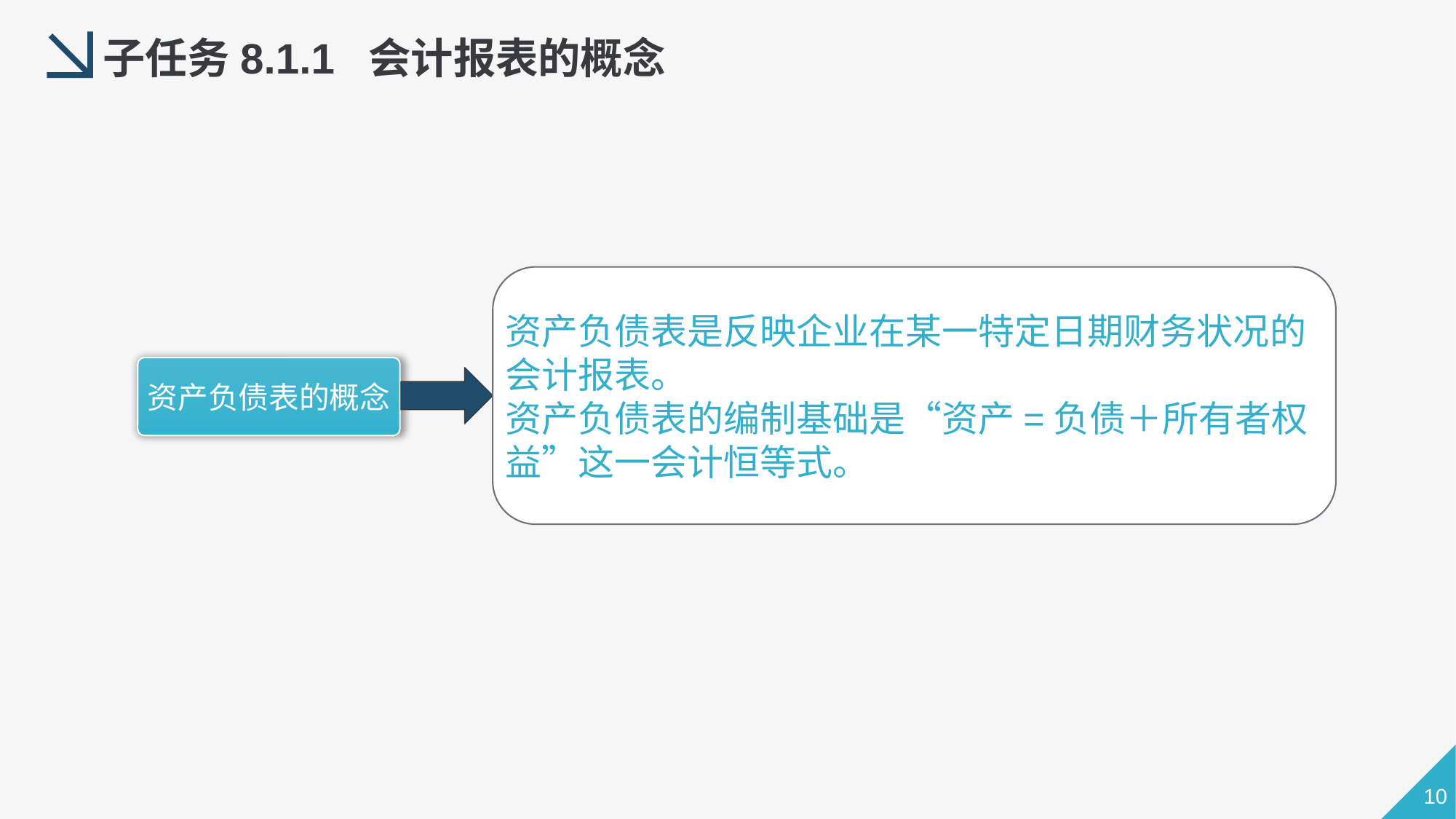

子任务8.1.1  会计报表的概念

资产负债表是反映企业在某一特定日期财务状况的会计报表。
资产负债表的编制基础是“资产=负债＋所有者权益”这一会计恒等式。

资产负债表的概念